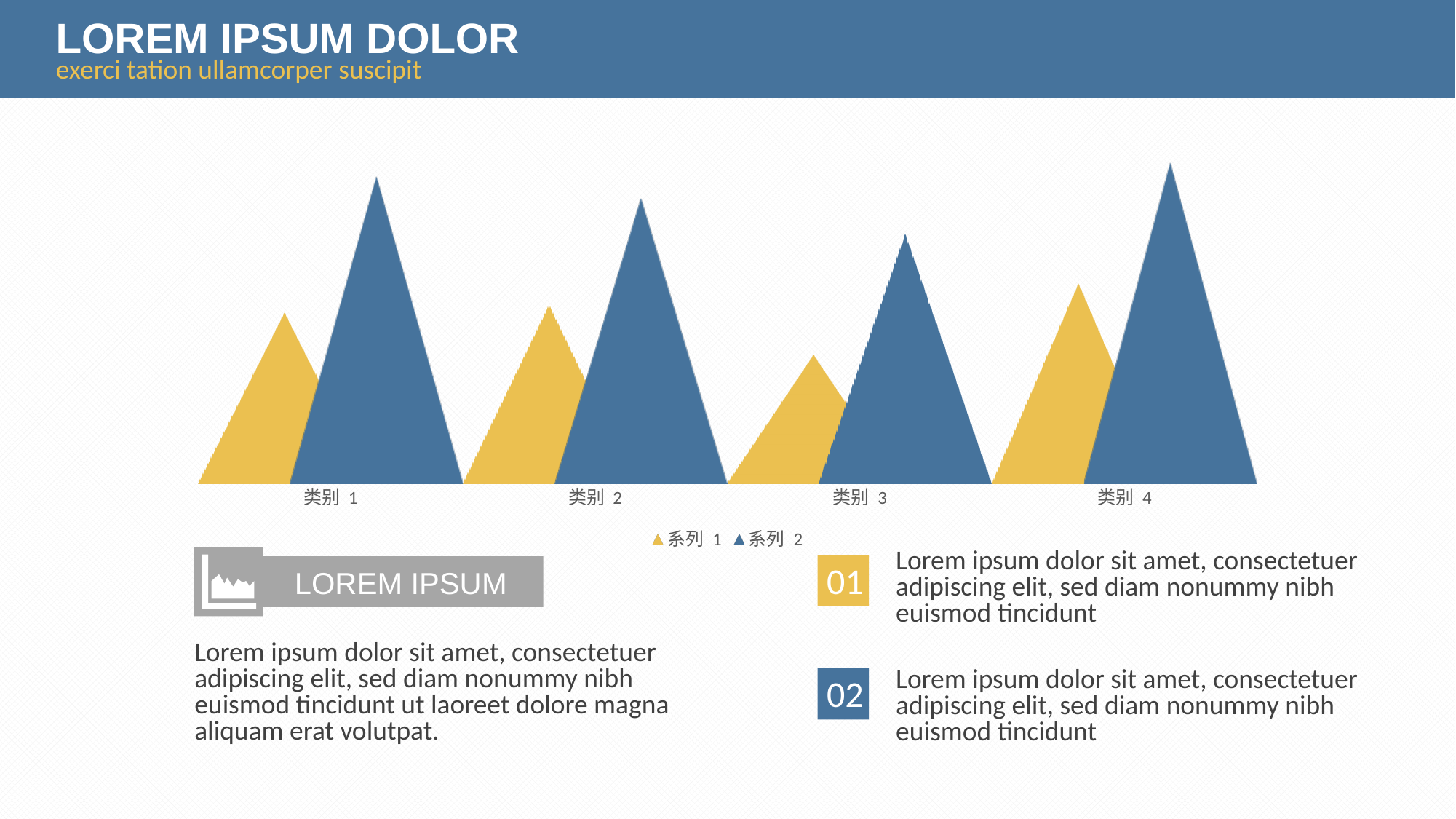

LOREM IPSUM DOLOR
exerci tation ullamcorper suscipit

### Chart

| Category | 系列 1 | 系列 2 |
|---|---|---|
| 类别 1 | 2.4 | 4.3 |
| 类别 2 | 2.5 | 4.0 |
| 类别 3 | 1.8 | 3.5 |
| 类别 4 | 2.8 | 4.5 |
Lorem ipsum dolor sit amet, consectetuer adipiscing elit, sed diam nonummy nibh euismod tincidunt

01

LOREM IPSUM
Lorem ipsum dolor sit amet, consectetuer adipiscing elit, sed diam nonummy nibh euismod tincidunt ut laoreet dolore magna aliquam erat volutpat.
Lorem ipsum dolor sit amet, consectetuer adipiscing elit, sed diam nonummy nibh euismod tincidunt
02